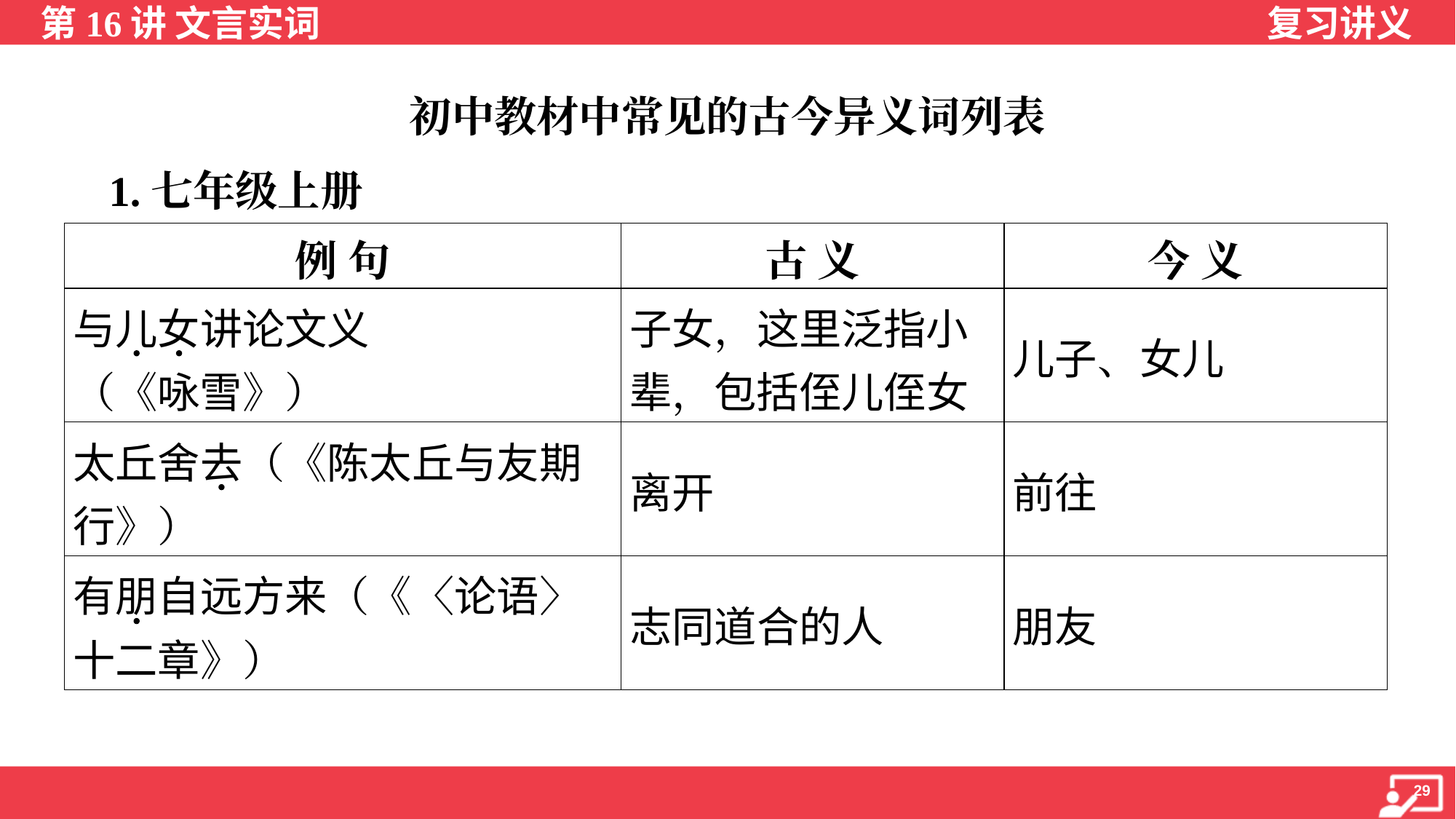

初中教材中常见的古今异义词列表
    1.七年级上册
| 例 句 | 古 义 | 今 义 |
| --- | --- | --- |
| 与儿女讲论文义 （《咏雪》） | 子女，这里泛指小 辈，包括侄儿侄女 | 儿子、女儿 |
| 太丘舍去（《陈太丘与友期 行》） | 离开 | 前往 |
| 有朋自远方来（《〈论语〉 十二章》） | 志同道合的人 | 朋友 |